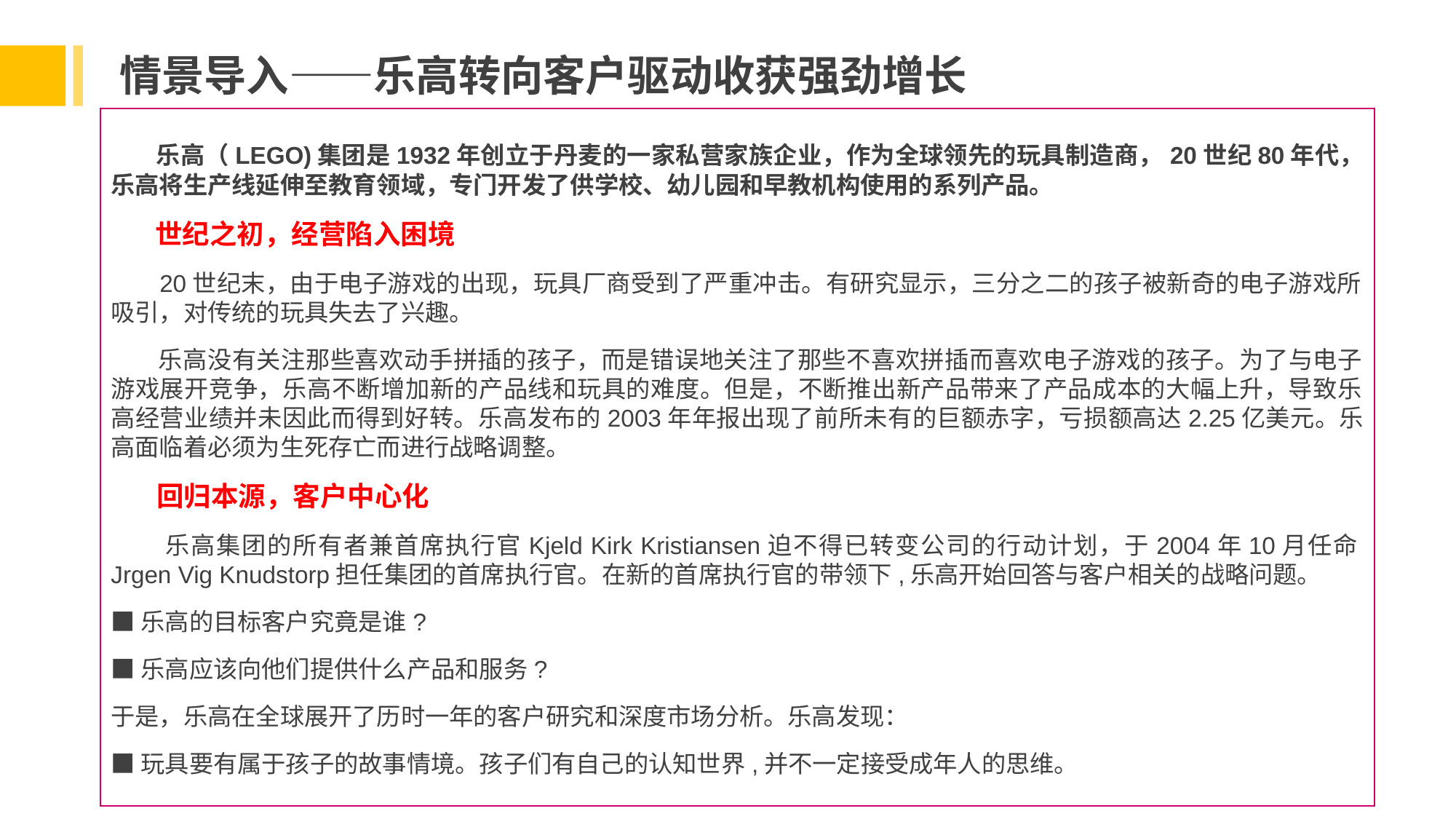

情景导入——乐高转向客户驱动收获强劲增长

      乐高（LEGO)集团是1932年创立于丹麦的一家私营家族企业，作为全球领先的玩具制造商，20世纪80年代，乐高将生产线延伸至教育领域，专门开发了供学校、幼儿园和早教机构使用的系列产品。
       世纪之初，经营陷入困境
       20世纪末，由于电子游戏的出现，玩具厂商受到了严重冲击。有研究显示，三分之二的孩子被新奇的电子游戏所吸引，对传统的玩具失去了兴趣。
       乐高没有关注那些喜欢动手拼插的孩子，而是错误地关注了那些不喜欢拼插而喜欢电子游戏的孩子。为了与电子游戏展开竞争，乐高不断增加新的产品线和玩具的难度。但是，不断推出新产品带来了产品成本的大幅上升，导致乐高经营业绩并未因此而得到好转。乐高发布的2003年年报出现了前所未有的巨额赤字，亏损额高达2.25亿美元。乐高面临着必须为生死存亡而进行战略调整。
       回归本源，客户中心化
       乐高集团的所有者兼首席执行官Kjeld Kirk Kristiansen迫不得已转变公司的行动计划，于2004年10月任命Jrgen Vig Knudstorp担任集团的首席执行官。在新的首席执行官的带领下,乐高开始回答与客户相关的战略问题。
■乐高的目标客户究竟是谁?
■乐高应该向他们提供什么产品和服务?
于是，乐高在全球展开了历时一年的客户研究和深度市场分析。乐高发现：
■玩具要有属于孩子的故事情境。孩子们有自己的认知世界,并不一定接受成年人的思维。